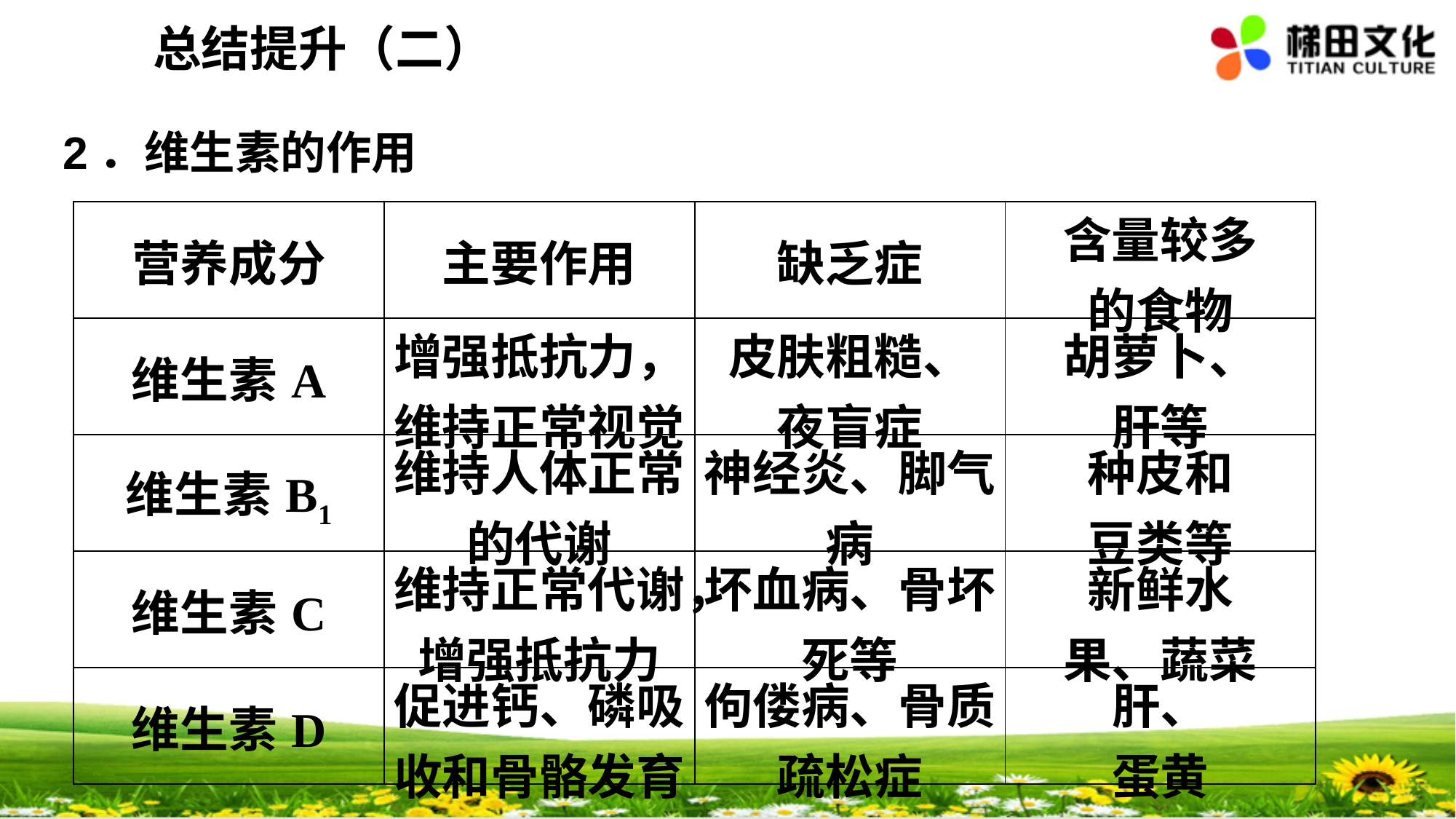

总结提升（二）
2．维生素的作用
| 营养成分 | 主要作用 | 缺乏症 | 含量较多 的食物 |
| --- | --- | --- | --- |
| 维生素A | 增强抵抗力，维持正常视觉 | 皮肤粗糙、 夜盲症 | 胡萝卜、 肝等 |
| 维生素B1 | 维持人体正常的代谢 | 神经炎、脚气病 | 种皮和 豆类等 |
| 维生素C | 维持正常代谢，增强抵抗力 | 坏血病、骨坏死等 | 新鲜水 果、蔬菜 |
| 维生素D | 促进钙、磷吸收和骨骼发育 | 佝偻病、骨质疏松症 | 肝、 蛋黄 |